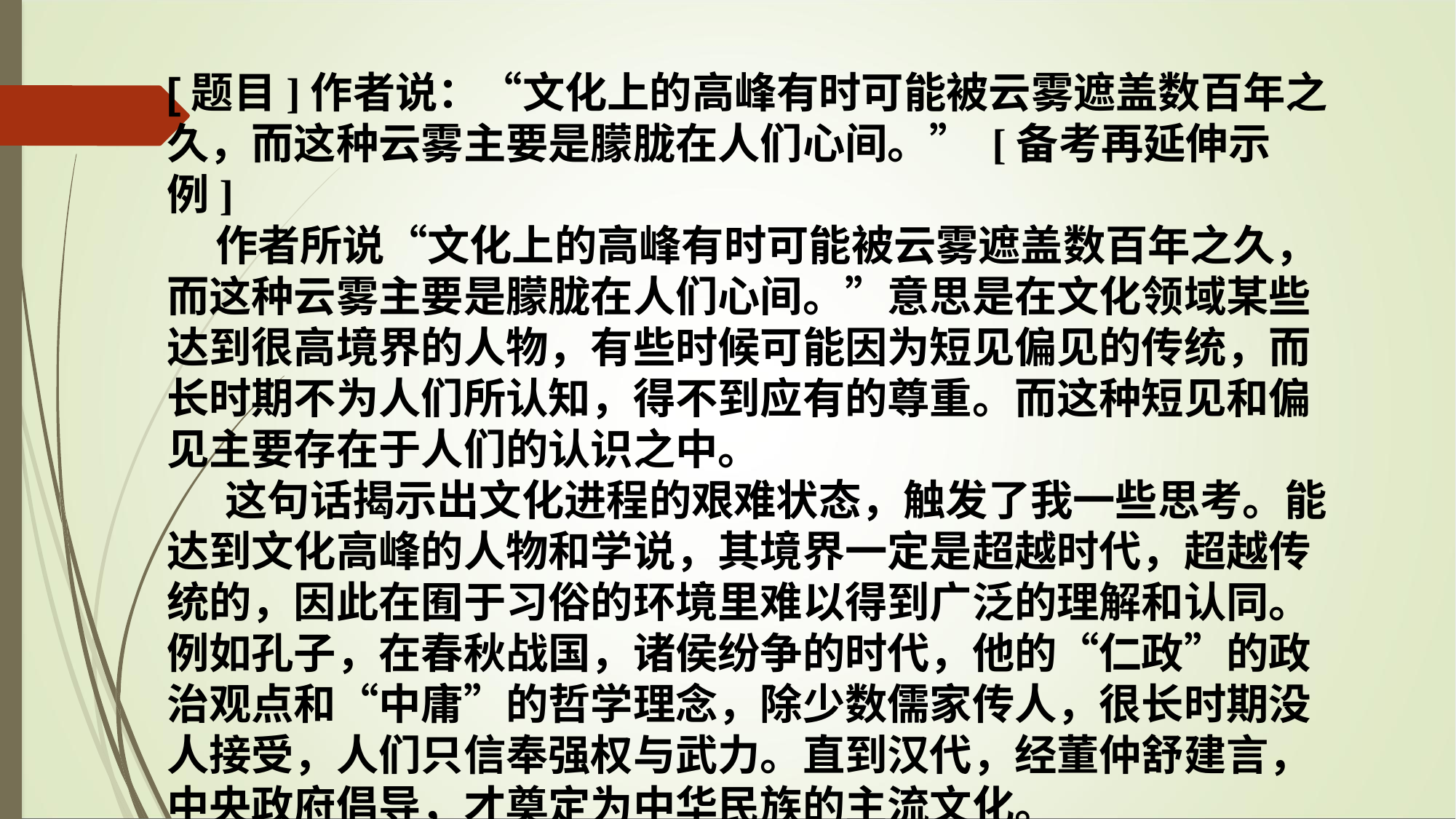

[题目]作者说：“文化上的高峰有时可能被云雾遮盖数百年之久，而这种云雾主要是朦胧在人们心间。” [备考再延伸示例]
    作者所说“文化上的高峰有时可能被云雾遮盖数百年之久，而这种云雾主要是朦胧在人们心间。”意思是在文化领域某些达到很高境界的人物，有些时候可能因为短见偏见的传统，而长时期不为人们所认知，得不到应有的尊重。而这种短见和偏见主要存在于人们的认识之中。
     这句话揭示出文化进程的艰难状态，触发了我一些思考。能达到文化高峰的人物和学说，其境界一定是超越时代，超越传统的，因此在囿于习俗的环境里难以得到广泛的理解和认同。例如孔子，在春秋战国，诸侯纷争的时代，他的“仁政”的政治观点和“中庸”的哲学理念，除少数儒家传人，很长时期没人接受，人们只信奉强权与武力。直到汉代，经董仲舒建言，中央政府倡导，才奠定为中华民族的主流文化。